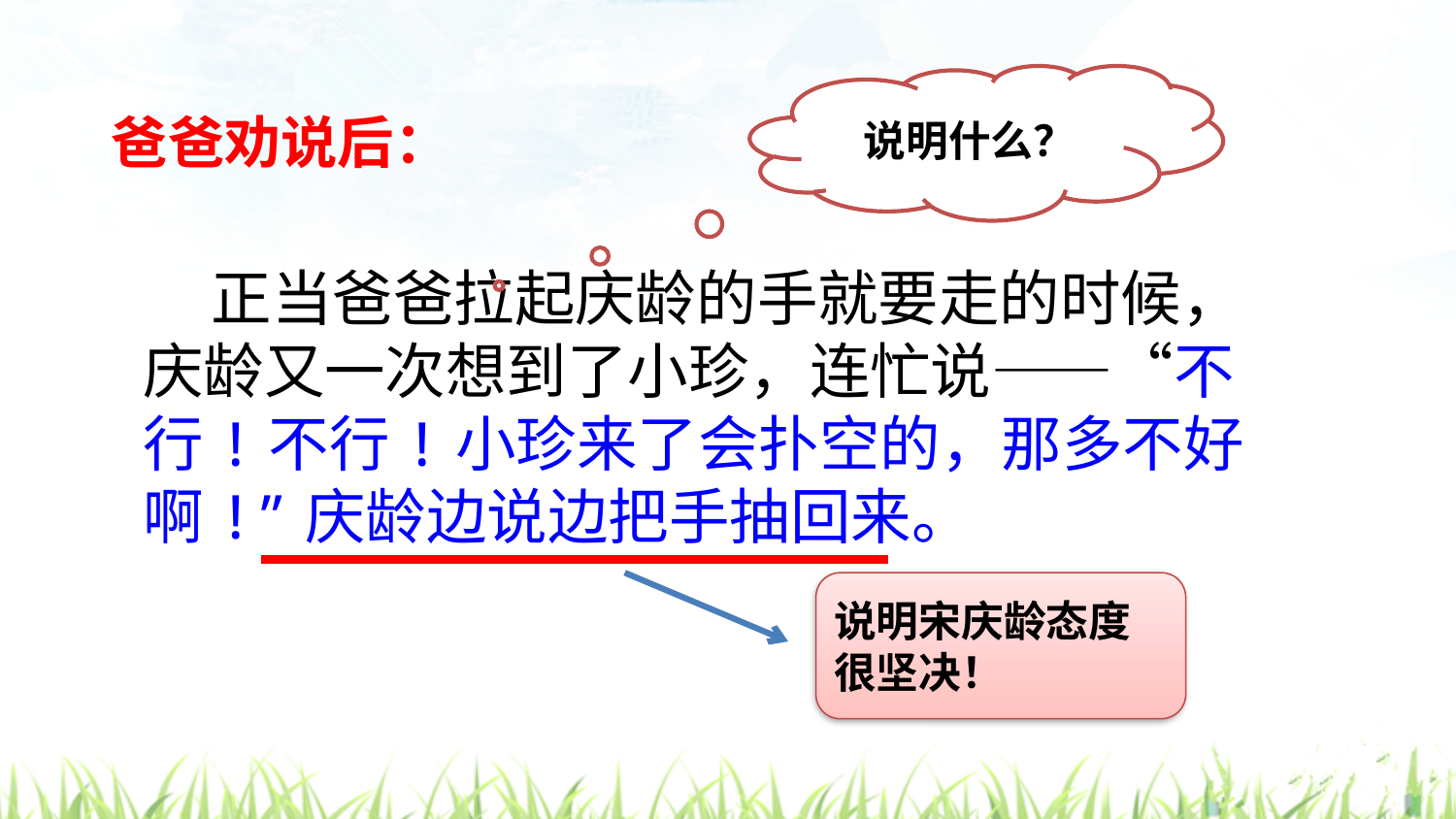

说明什么？
爸爸劝说后：
    正当爸爸拉起庆龄的手就要走的时候，庆龄又一次想到了小珍，连忙说——“不行!不行!小珍来了会扑空的，那多不好啊!”庆龄边说边把手抽回来。

说明宋庆龄态度很坚决！